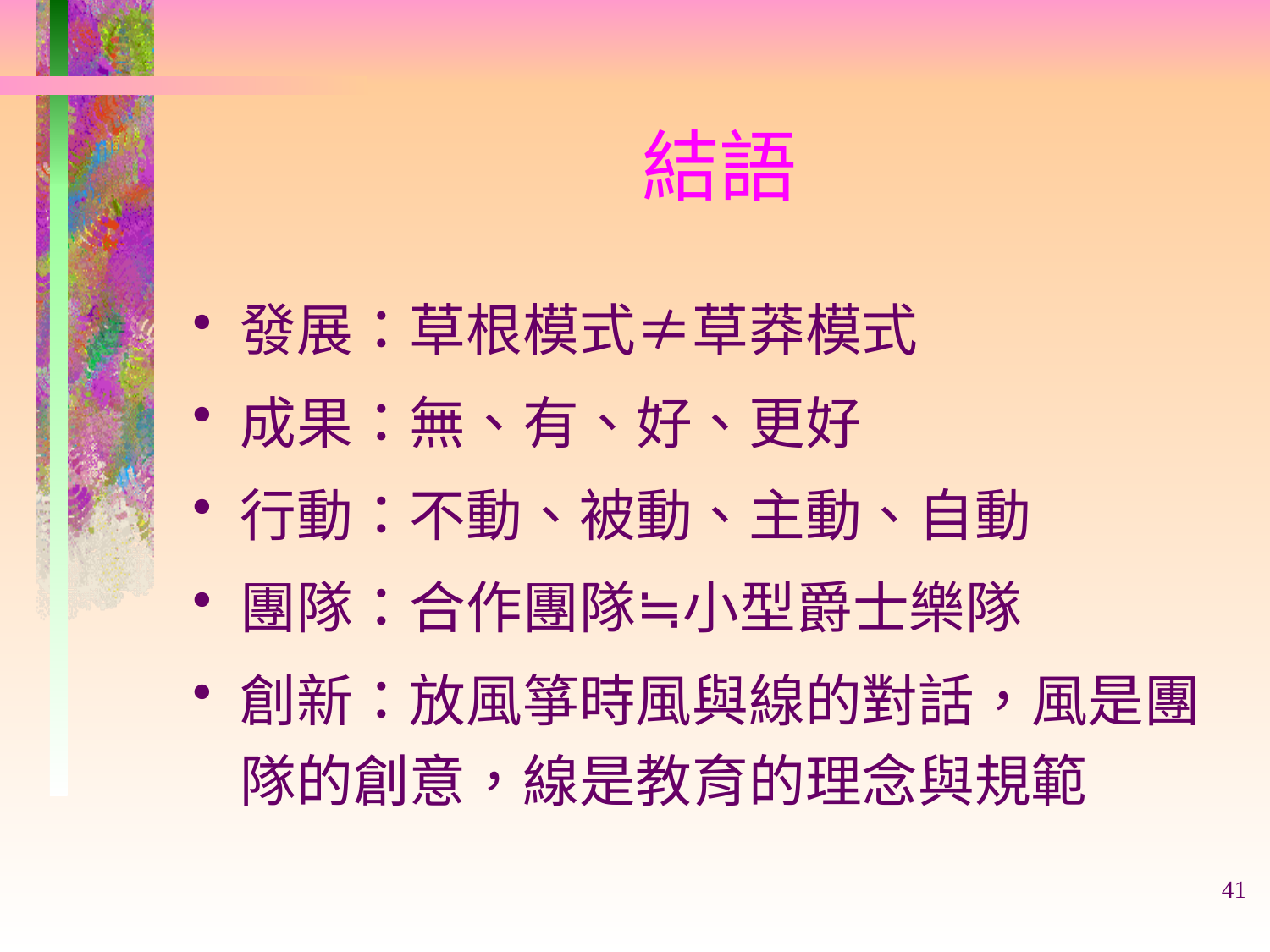

# 結語
發展：草根模式≠草莽模式
成果：無、有、好、更好
行動：不動、被動、主動、自動
團隊：合作團隊≒小型爵士樂隊
創新：放風箏時風與線的對話，風是團隊的創意，線是教育的理念與規範
41